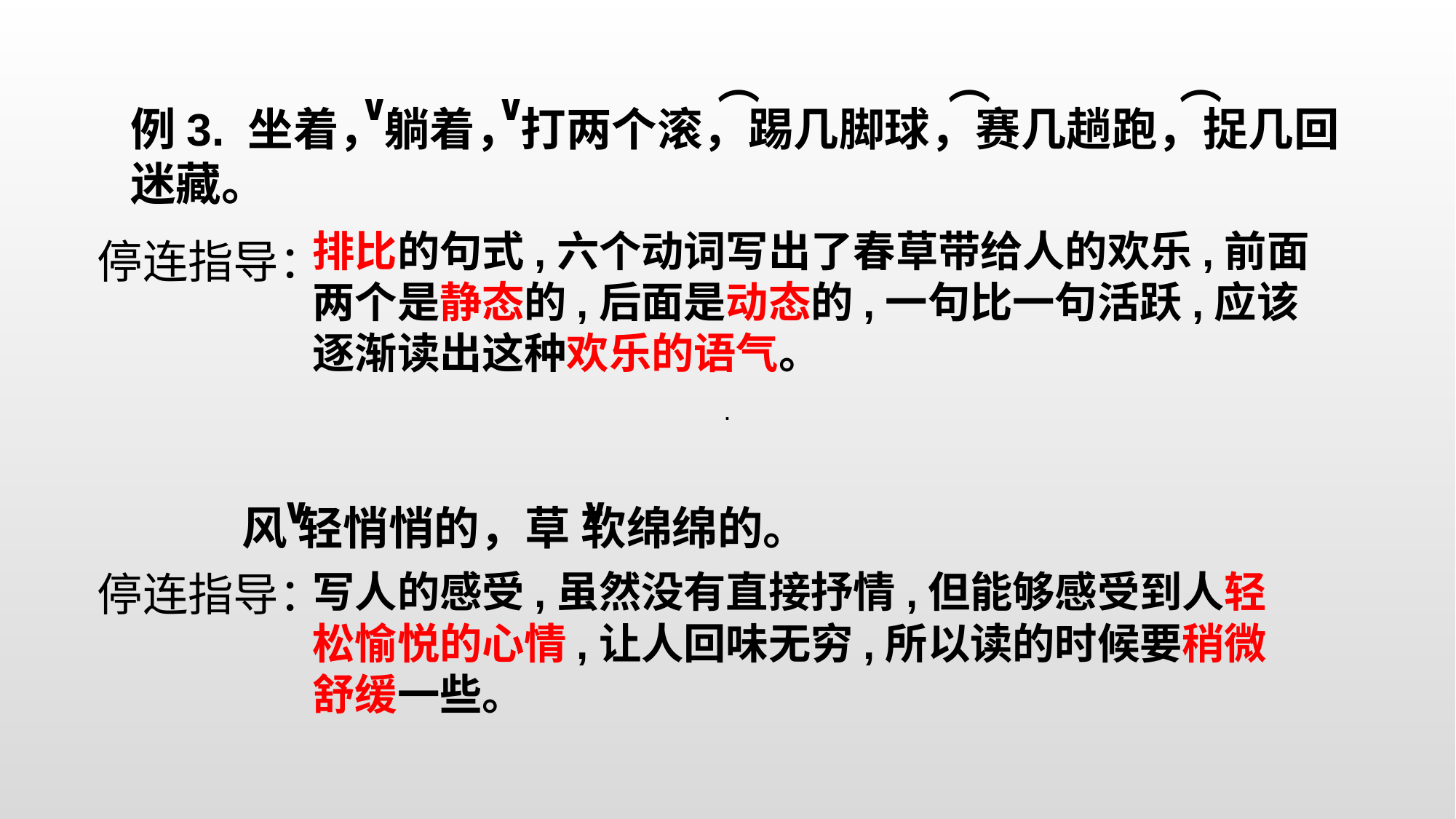

⌒
∨
∨
⌒
⌒
例3. 坐着，躺着，打两个滚，踢几脚球，赛几趟跑，捉几回迷藏。
排比的句式,六个动词写出了春草带给人的欢乐,前面两个是静态的,后面是动态的,一句比一句活跃,应该逐渐读出这种欢乐的语气。
停连指导：
.
∨
∨
 风 轻悄悄的，草 软绵绵的。
停连指导：
写人的感受,虽然没有直接抒情,但能够感受到人轻松愉悦的心情,让人回味无穷,所以读的时候要稍微舒缓一些。